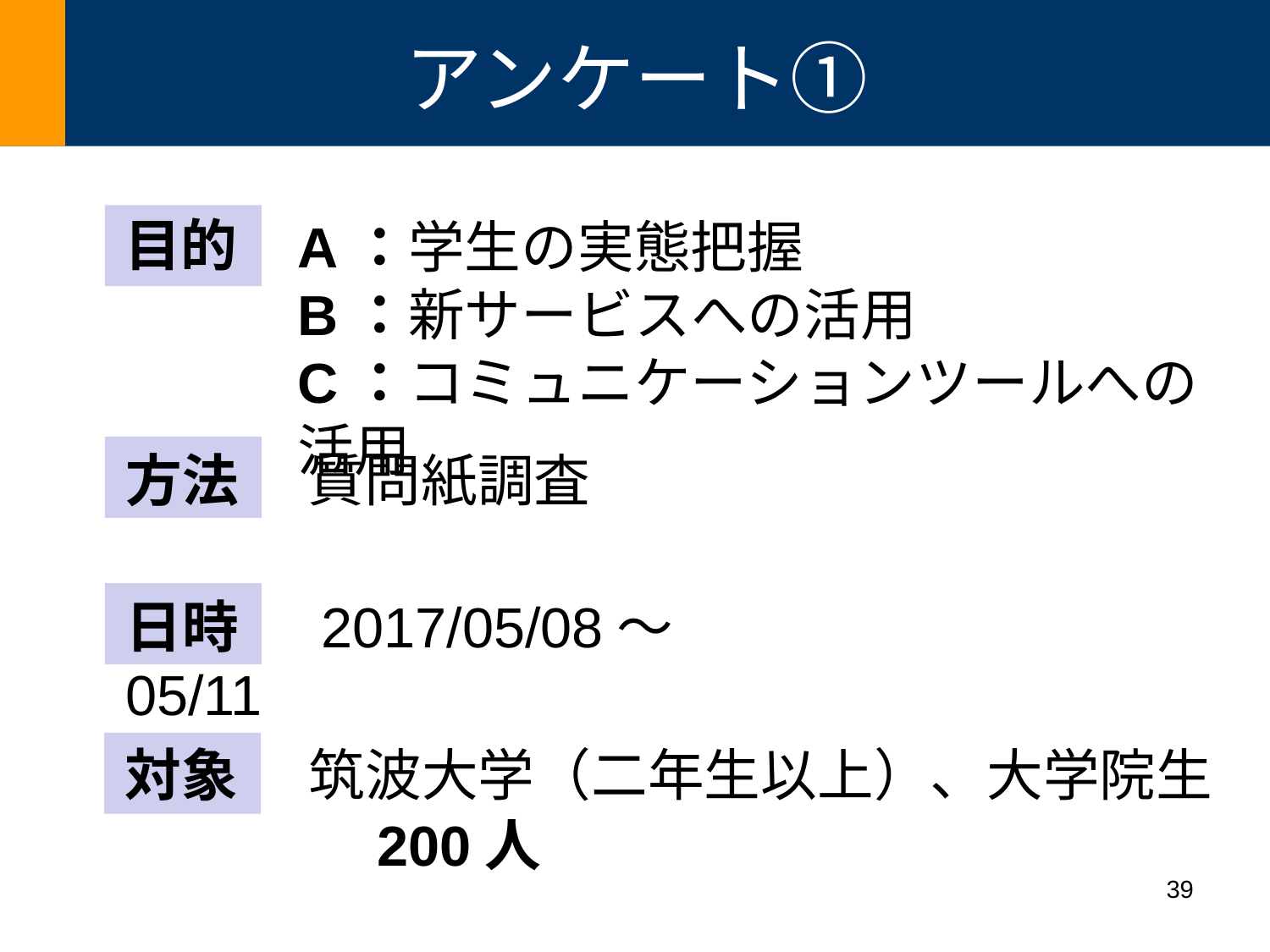

# アンケート①
目的

A：学生の実態把握
B：新サービスへの活用
C：コミュニケーションツールへの活用

方法 　質問紙調査

日時 　2017/05/08～05/11
対象　筑波大学（二年生以上）、大学院生
　　　　 200人

39